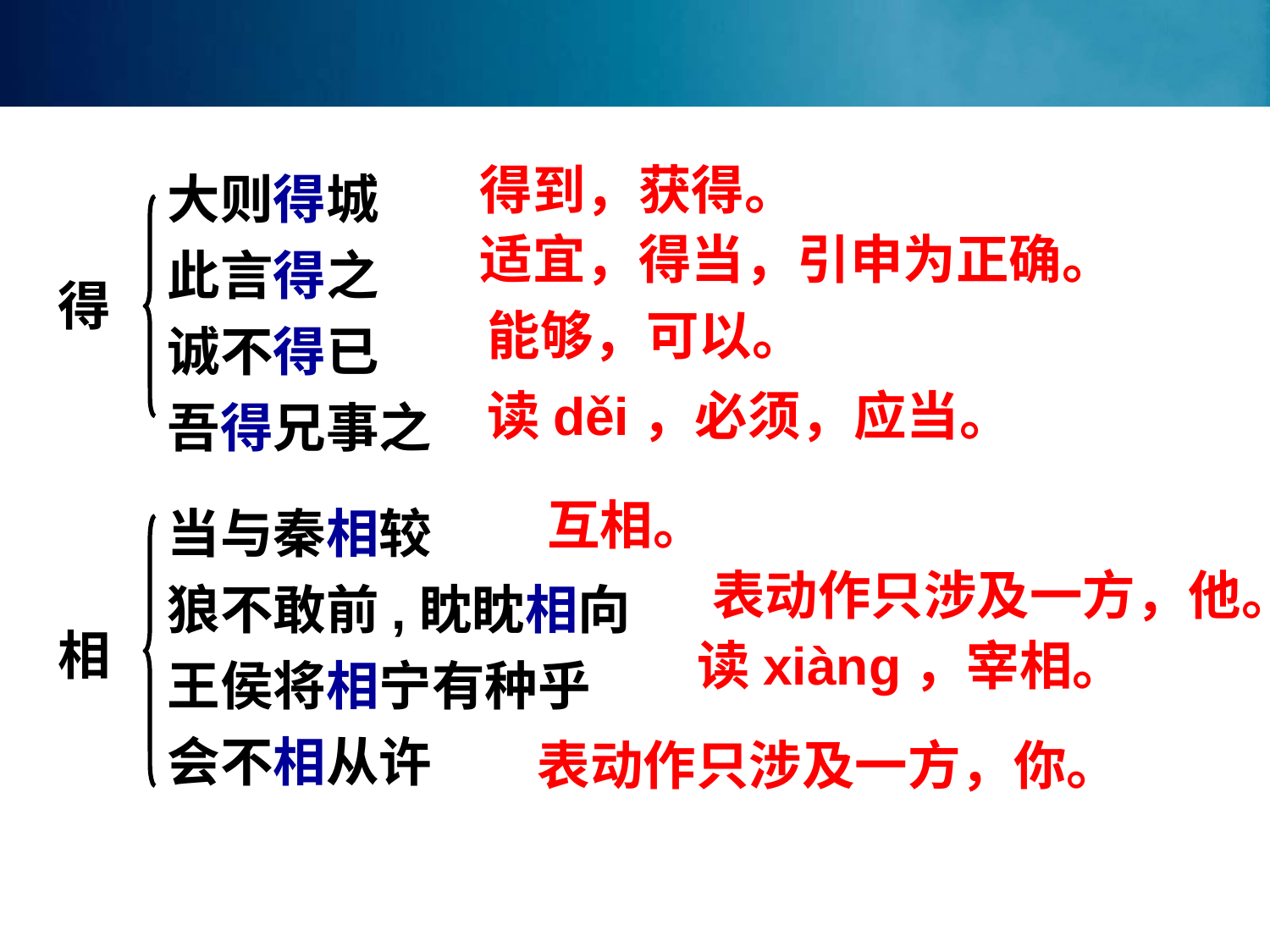

大则得城
此言得之
诚不得已
吾得兄事之

当与秦相较
狼不敢前,眈眈相向
王侯将相宁有种乎
会不相从许

得到，获得。

适宜，得当，引申为正确。
得
能够，可以。
读děi，必须，应当。
互相。

表动作只涉及一方，他。
相
读xiànɡ，宰相。
表动作只涉及一方，你。